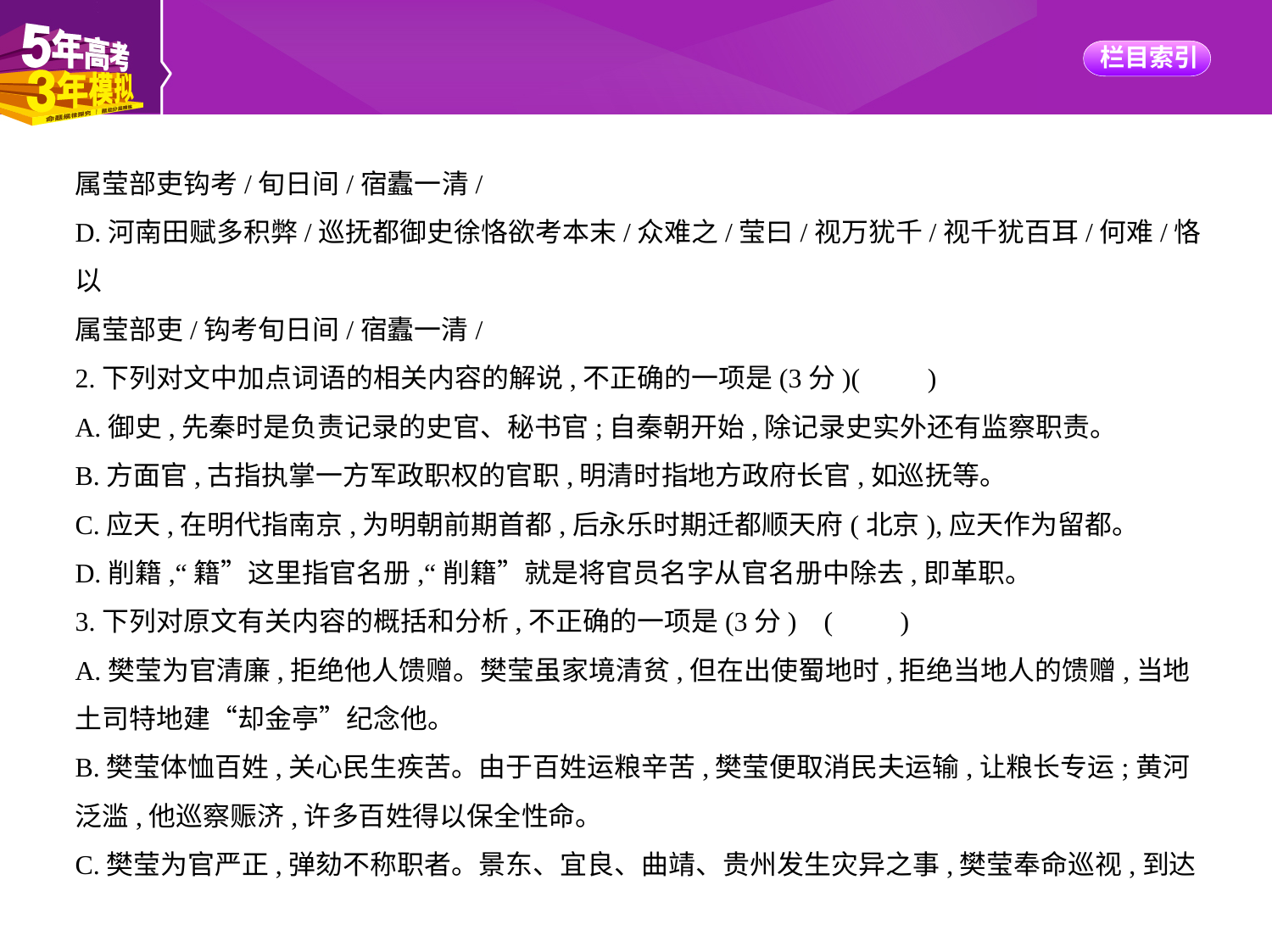

属莹部吏钩考/旬日间/宿蠹一清/
D.河南田赋多积弊/巡抚都御史徐恪欲考本末/众难之/莹曰/视万犹千/视千犹百耳/何难/恪以
属莹部吏/钩考旬日间/宿蠹一清/
2.下列对文中加点词语的相关内容的解说,不正确的一项是(3分)(　　)
A.御史,先秦时是负责记录的史官、秘书官;自秦朝开始,除记录史实外还有监察职责。
B.方面官,古指执掌一方军政职权的官职,明清时指地方政府长官,如巡抚等。
C.应天,在明代指南京,为明朝前期首都,后永乐时期迁都顺天府(北京),应天作为留都。
D.削籍,“籍”这里指官名册,“削籍”就是将官员名字从官名册中除去,即革职。
3.下列对原文有关内容的概括和分析,不正确的一项是(3分) (　　)
A.樊莹为官清廉,拒绝他人馈赠。樊莹虽家境清贫,但在出使蜀地时,拒绝当地人的馈赠,当地
土司特地建“却金亭”纪念他。
B.樊莹体恤百姓,关心民生疾苦。由于百姓运粮辛苦,樊莹便取消民夫运输,让粮长专运;黄河
泛滥,他巡察赈济,许多百姓得以保全性命。
C.樊莹为官严正,弹劾不称职者。景东、宜良、曲靖、贵州发生灾异之事,樊莹奉命巡视,到达